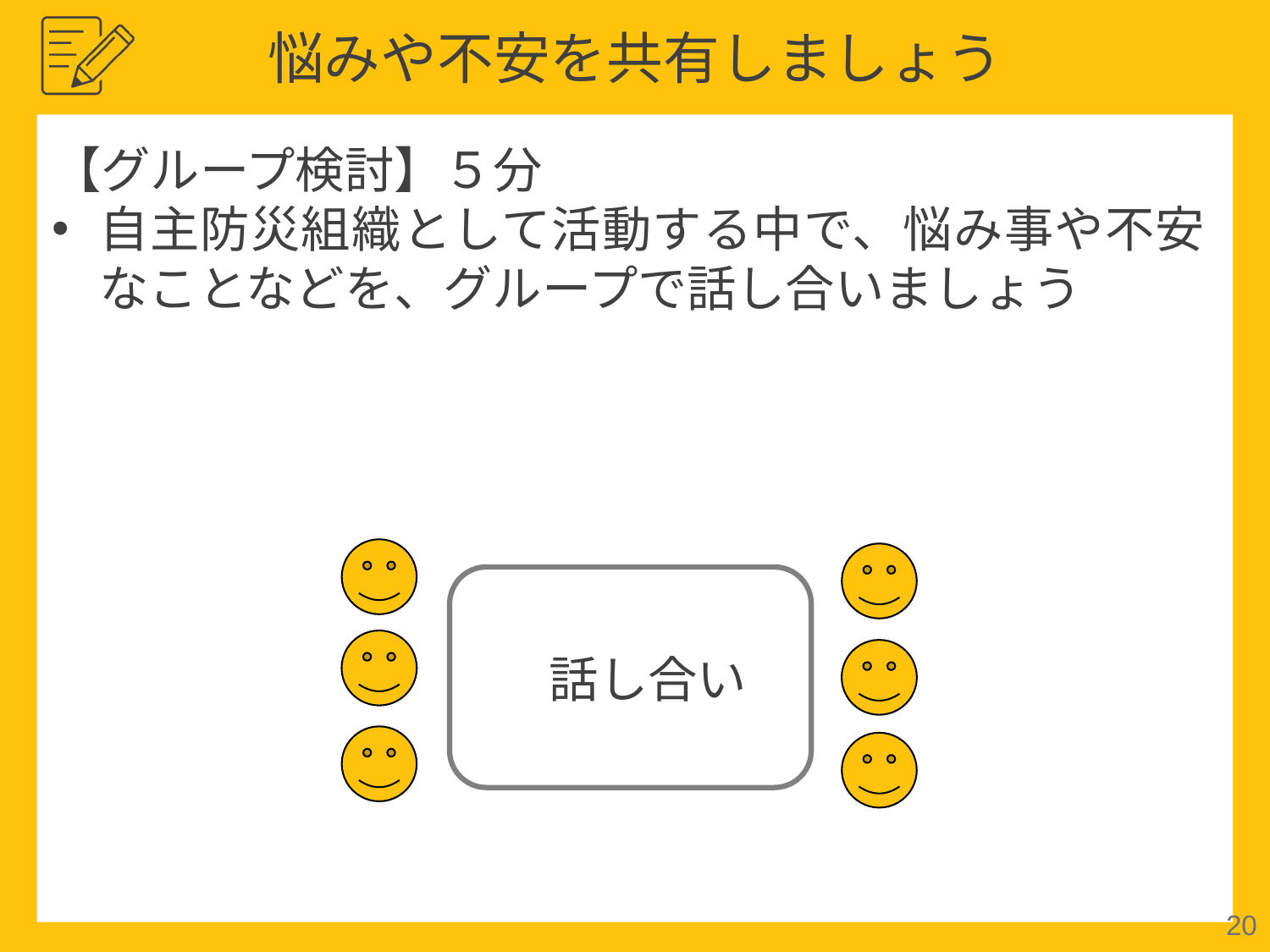

悩みや不安を共有しましょう
【グループ検討】５分
自主防災組織として活動する中で、悩み事や不安なことなどを、グループで話し合いましょう

話し合い

話し合い

20